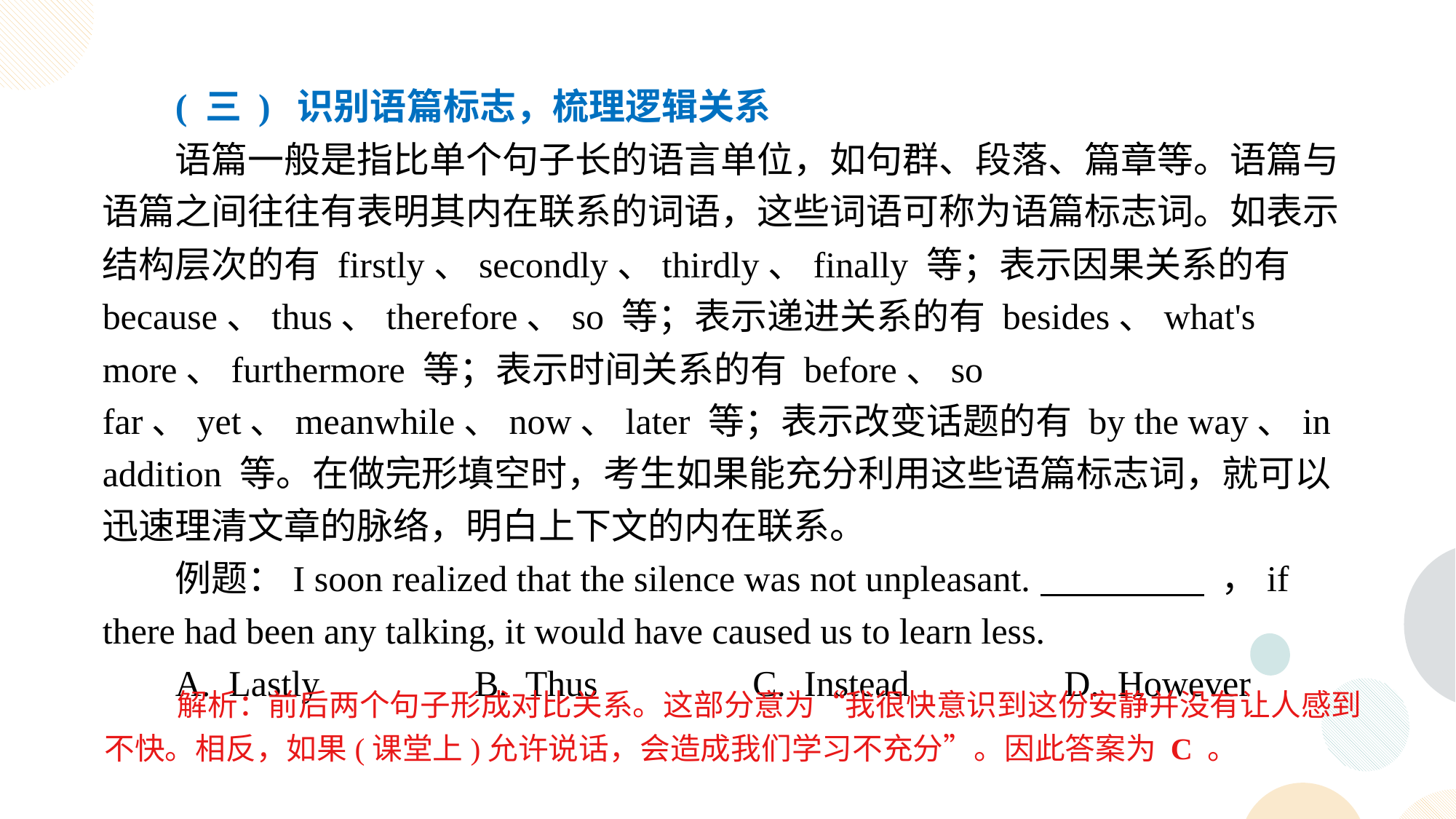

( 三 )  识别语篇标志，梳理逻辑关系
语篇一般是指比单个句子长的语言单位，如句群、段落、篇章等。语篇与语篇之间往往有表明其内在联系的词语，这些词语可称为语篇标志词。如表示结构层次的有 firstly、secondly、thirdly、finally 等；表示因果关系的有 because、thus、therefore、so 等；表示递进关系的有 besides、what's more、furthermore 等；表示时间关系的有 before、so far、yet、meanwhile、now、later 等；表示改变话题的有 by the way、in addition 等。在做完形填空时，考生如果能充分利用这些语篇标志词，就可以迅速理清文章的脉络，明白上下文的内在联系。
例题：I soon realized that the silence was not unpleasant.                    ，if there had been any talking, it would have caused us to learn less.
A.  Lastly                 B.  Thus                 C.  Instead                 D.  However

解析：前后两个句子形成对比关系。这部分意为“我很快意识到这份安静并没有让人感到不快。相反，如果(课堂上)允许说话，会造成我们学习不充分”。因此答案为 C 。